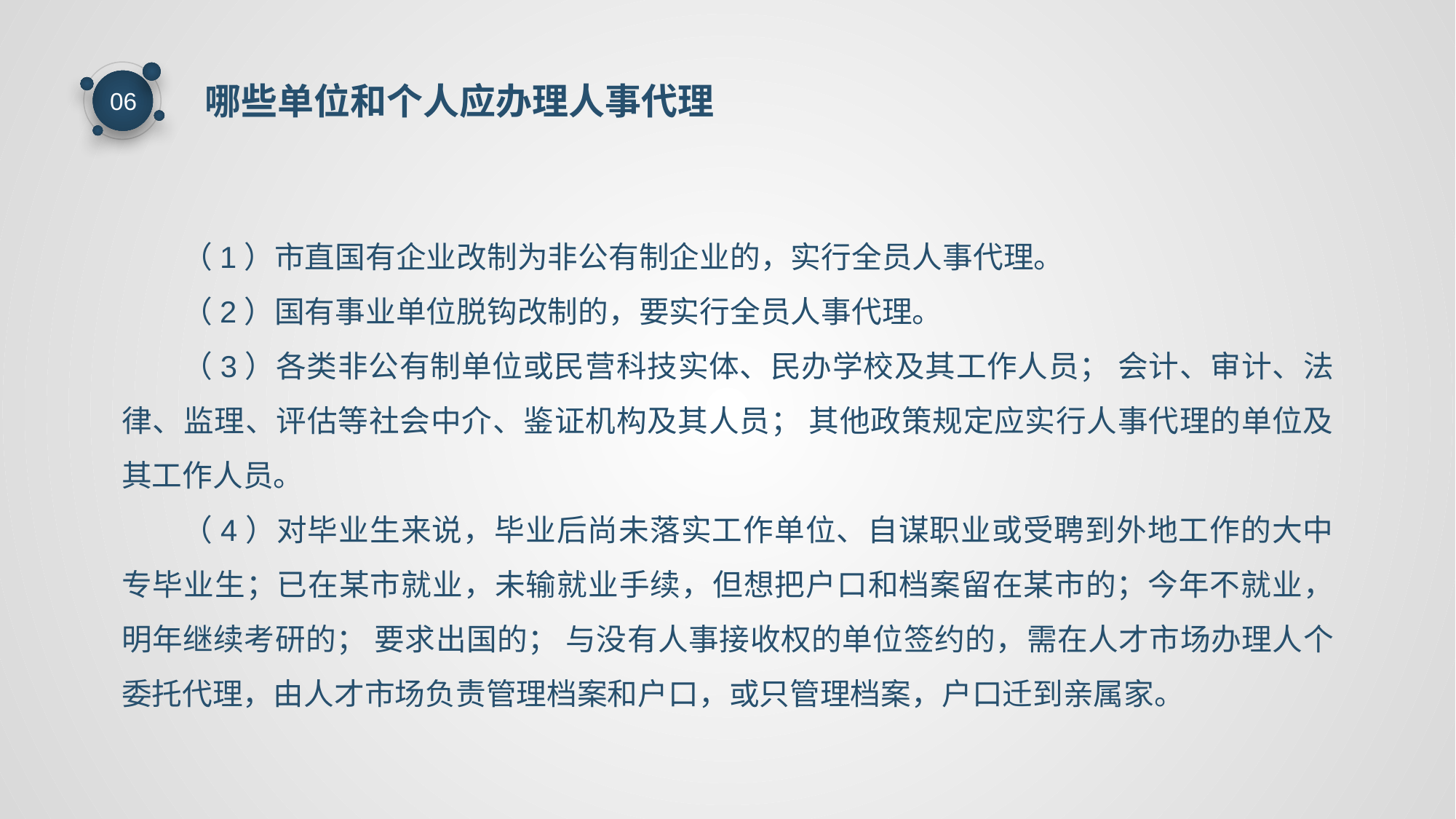

哪些单位和个人应办理人事代理
06
（1）市直国有企业改制为非公有制企业的，实行全员人事代理。
（2）国有事业单位脱钩改制的，要实行全员人事代理。
（3）各类非公有制单位或民营科技实体、民办学校及其工作人员； 会计、审计、法律、监理、评估等社会中介、鉴证机构及其人员； 其他政策规定应实行人事代理的单位及其工作人员。
（4）对毕业生来说，毕业后尚未落实工作单位、自谋职业或受聘到外地工作的大中专毕业生；已在某市就业，未输就业手续，但想把户口和档案留在某市的；今年不就业，明年继续考研的； 要求出国的； 与没有人事接收权的单位签约的，需在人才市场办理人个委托代理，由人才市场负责管理档案和户口，或只管理档案，户口迁到亲属家。